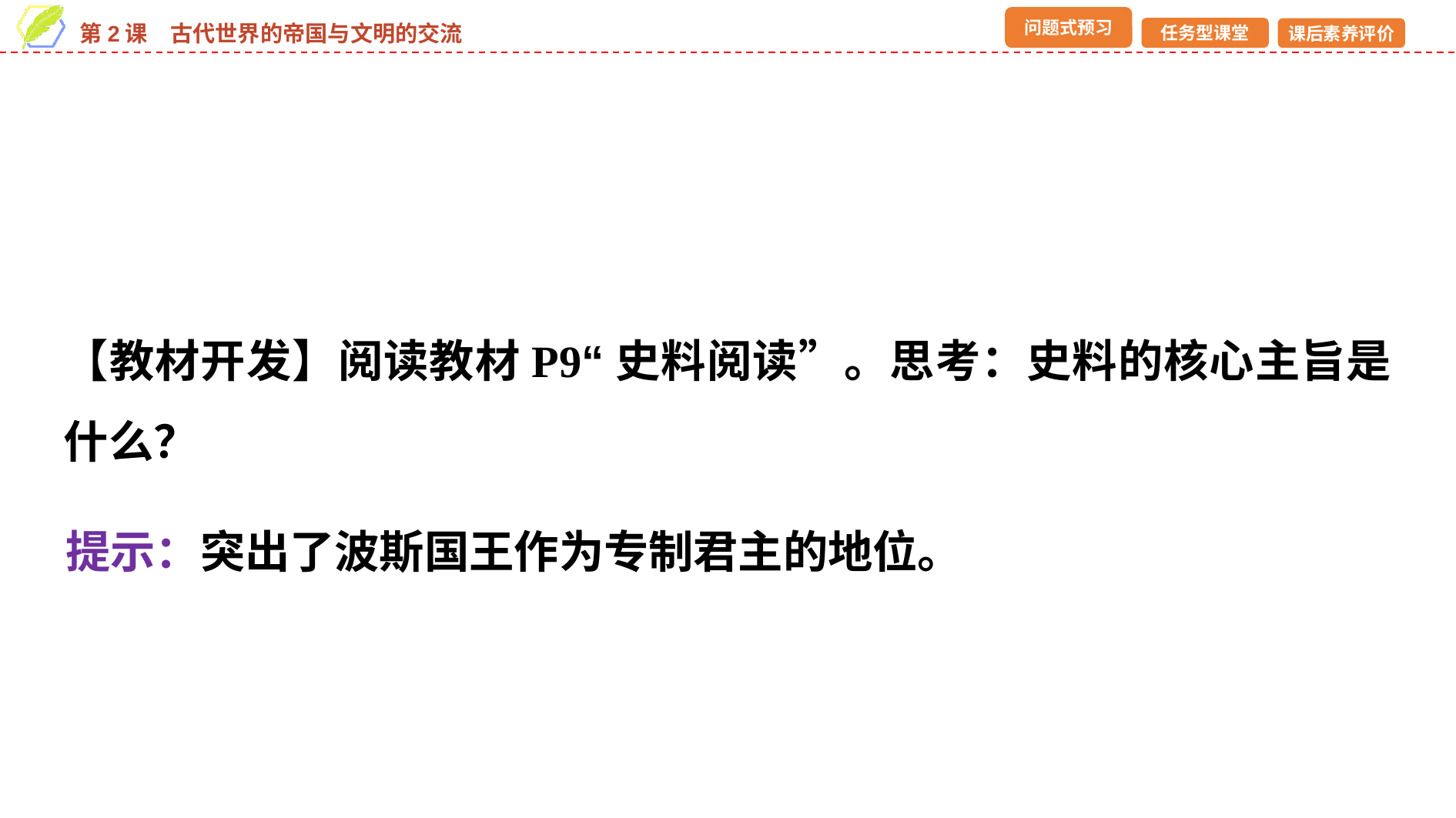

【教材开发】阅读教材P9“史料阅读”。思考：史料的核心主旨是什么？
提示：突出了波斯国王作为专制君主的地位。